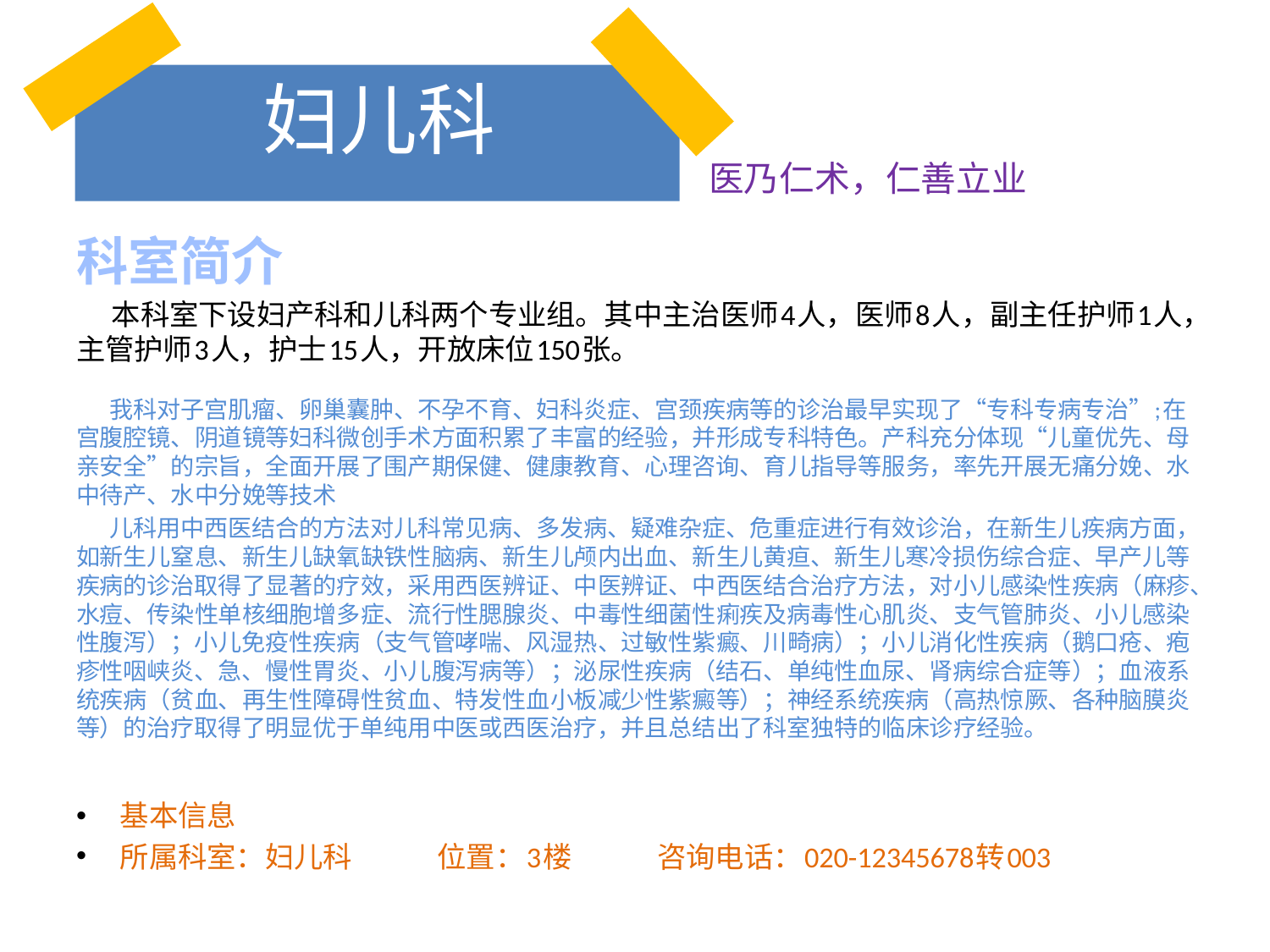

# 妇儿科

医乃仁术，仁善立业
科室简介
         本科室下设妇产科和儿科两个专业组。其中主治医师4人，医师8人，副主任护师1人，主管护师3人，护士15人，开放床位150张。

      我科对子宫肌瘤、卵巢囊肿、不孕不育、妇科炎症、宫颈疾病等的诊治最早实现了“专科专病专治”;在宫腹腔镜、阴道镜等妇科微创手术方面积累了丰富的经验，并形成专科特色。产科充分体现“儿童优先、母亲安全”的宗旨，全面开展了围产期保健、健康教育、心理咨询、育儿指导等服务，率先开展无痛分娩、水中待产、水中分娩等技术
      儿科用中西医结合的方法对儿科常见病、多发病、疑难杂症、危重症进行有效诊治，在新生儿疾病方面，如新生儿窒息、新生儿缺氧缺铁性脑病、新生儿颅内出血、新生儿黄疸、新生儿寒冷损伤综合症、早产儿等疾病的诊治取得了显著的疗效，采用西医辨证、中医辨证、中西医结合治疗方法，对小儿感染性疾病（麻疹、水痘、传染性单核细胞增多症、流行性腮腺炎、中毒性细菌性痢疾及病毒性心肌炎、支气管肺炎、小儿感染性腹泻）；小儿免疫性疾病（支气管哮喘、风湿热、过敏性紫癜、川畸病）；小儿消化性疾病（鹅口疮、疱疹性咽峡炎、急、慢性胃炎、小儿腹泻病等）；泌尿性疾病（结石、单纯性血尿、肾病综合症等）；血液系统疾病（贫血、再生性障碍性贫血、特发性血小板减少性紫癜等）；神经系统疾病（高热惊厥、各种脑膜炎等）的治疗取得了明显优于单纯用中医或西医治疗，并且总结出了科室独特的临床诊疗经验。

基本信息
所属科室：妇儿科             位置：3楼             咨询电话：020-12345678转003